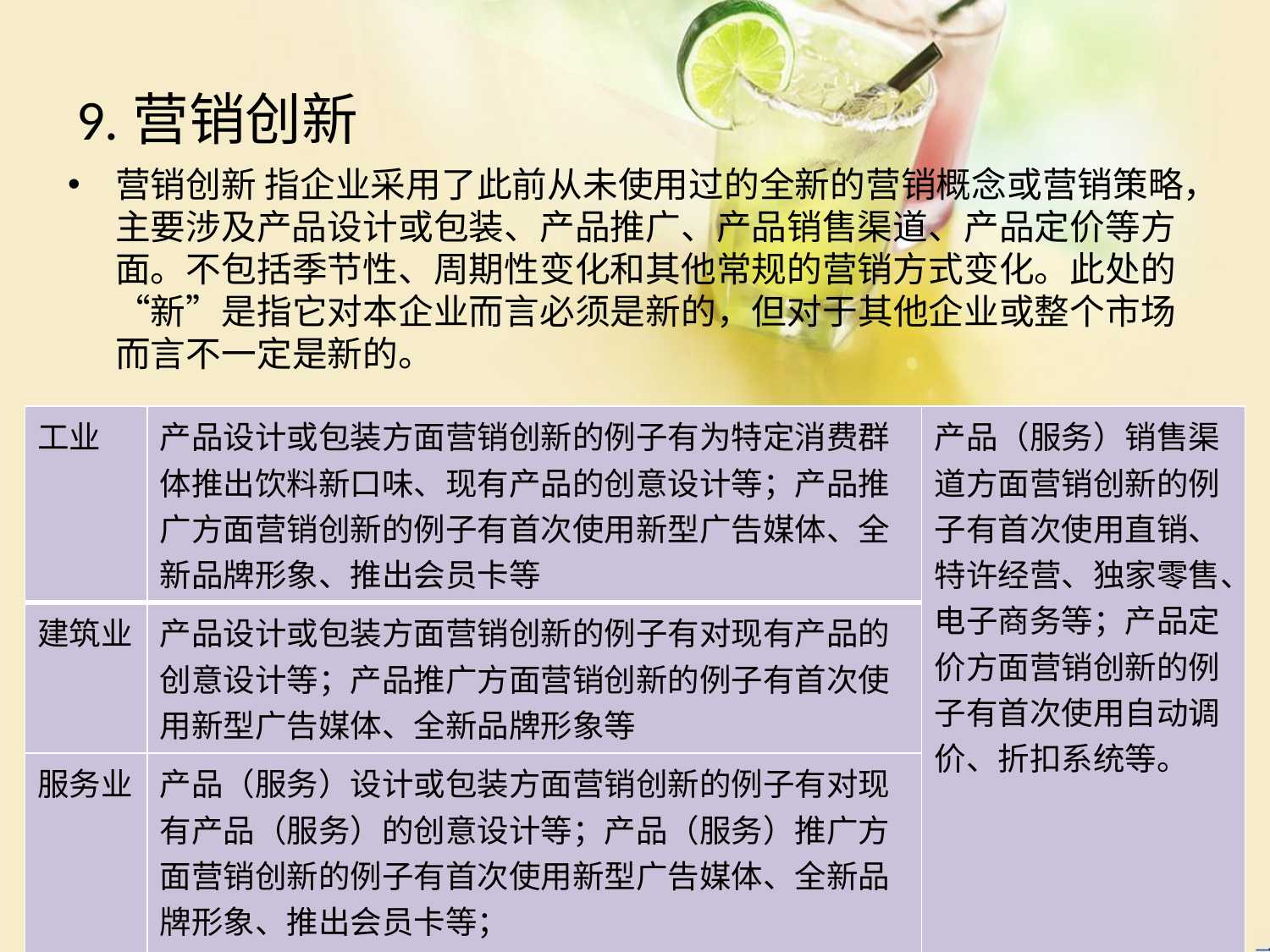

# 9.营销创新
营销创新 指企业采用了此前从未使用过的全新的营销概念或营销策略，主要涉及产品设计或包装、产品推广、产品销售渠道、产品定价等方面。不包括季节性、周期性变化和其他常规的营销方式变化。此处的“新”是指它对本企业而言必须是新的，但对于其他企业或整个市场而言不一定是新的。

| 工业 | 产品设计或包装方面营销创新的例子有为特定消费群体推出饮料新口味、现有产品的创意设计等；产品推广方面营销创新的例子有首次使用新型广告媒体、全新品牌形象、推出会员卡等 | 产品（服务）销售渠道方面营销创新的例子有首次使用直销、特许经营、独家零售、电子商务等；产品定价方面营销创新的例子有首次使用自动调价、折扣系统等。 |
| --- | --- | --- |
| 建筑业 | 产品设计或包装方面营销创新的例子有对现有产品的创意设计等；产品推广方面营销创新的例子有首次使用新型广告媒体、全新品牌形象等 |  |
| 服务业 | 产品（服务）设计或包装方面营销创新的例子有对现有产品（服务）的创意设计等；产品（服务）推广方面营销创新的例子有首次使用新型广告媒体、全新品牌形象、推出会员卡等； |  |